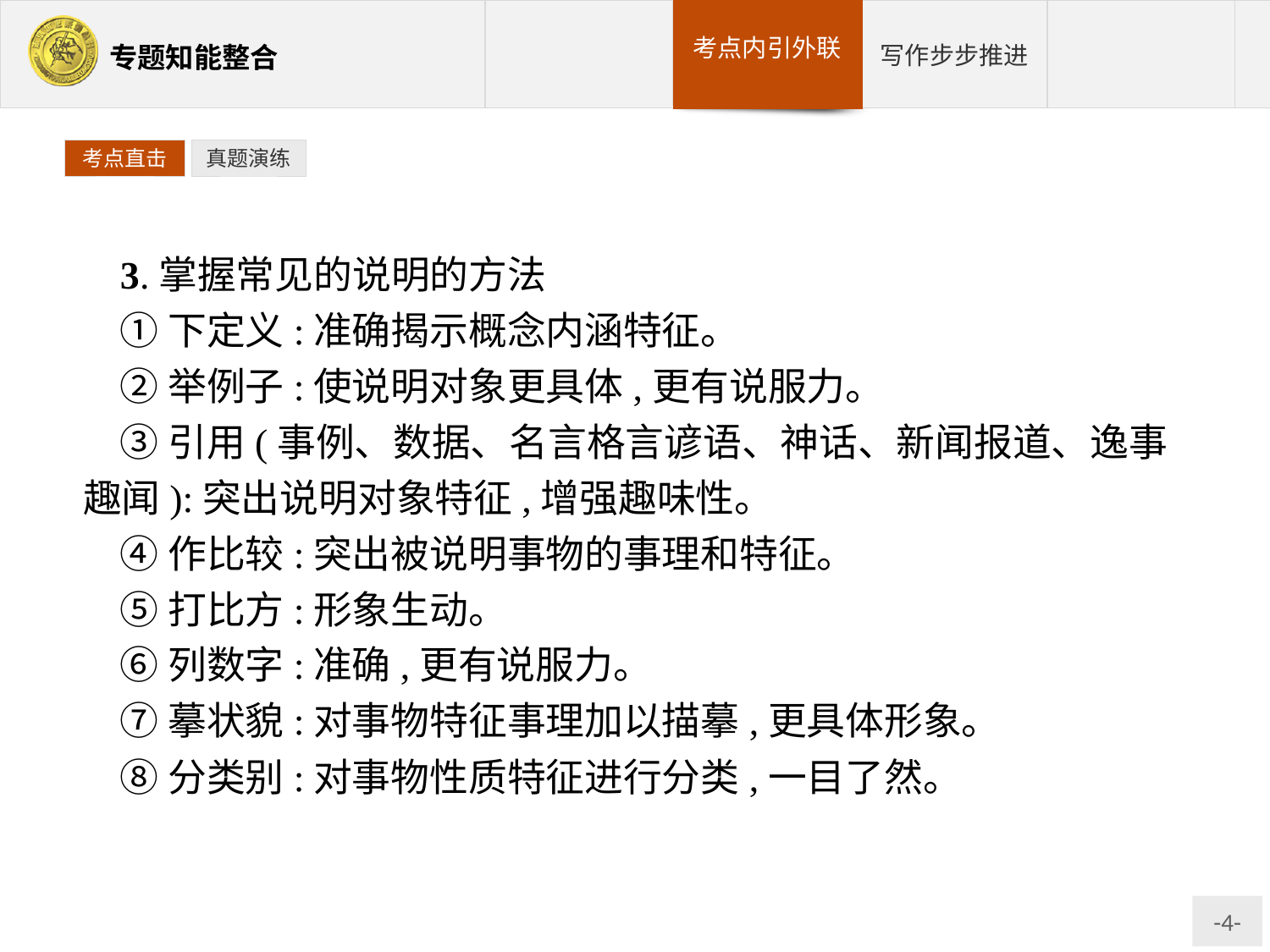

考点直击
真题演练
3.掌握常见的说明的方法
①下定义:准确揭示概念内涵特征。
②举例子:使说明对象更具体,更有说服力。
③引用(事例、数据、名言格言谚语、神话、新闻报道、逸事趣闻):突出说明对象特征,增强趣味性。
④作比较:突出被说明事物的事理和特征。
⑤打比方:形象生动。
⑥列数字:准确,更有说服力。
⑦摹状貌:对事物特征事理加以描摹,更具体形象。
⑧分类别:对事物性质特征进行分类,一目了然。